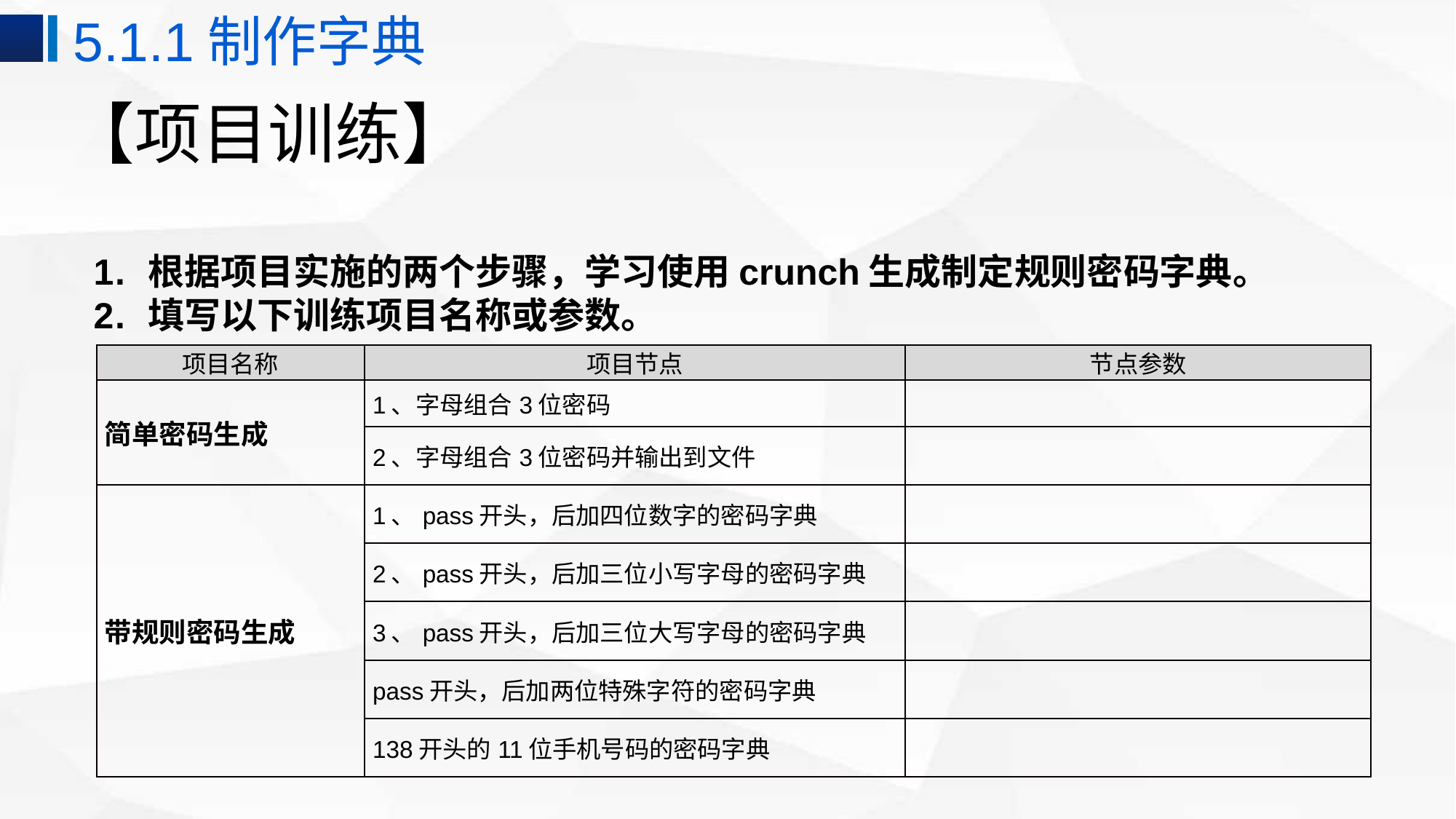

5.1.1制作字典

# 【项目训练】
根据项目实施的两个步骤，学习使用crunch生成制定规则密码字典。
填写以下训练项目名称或参数。
| 项目名称 | 项目节点 | 节点参数 |
| --- | --- | --- |
| 简单密码生成 | 1、字母组合3位密码 |  |
|  | 2、字母组合3位密码并输出到文件 |  |
| 带规则密码生成 | 1、pass开头，后加四位数字的密码字典 |  |
|  | 2、pass开头，后加三位小写字母的密码字典 |  |
|  | 3、pass开头，后加三位大写字母的密码字典 |  |
|  | pass开头，后加两位特殊字符的密码字典 |  |
|  | 138开头的11位手机号码的密码字典 |  |